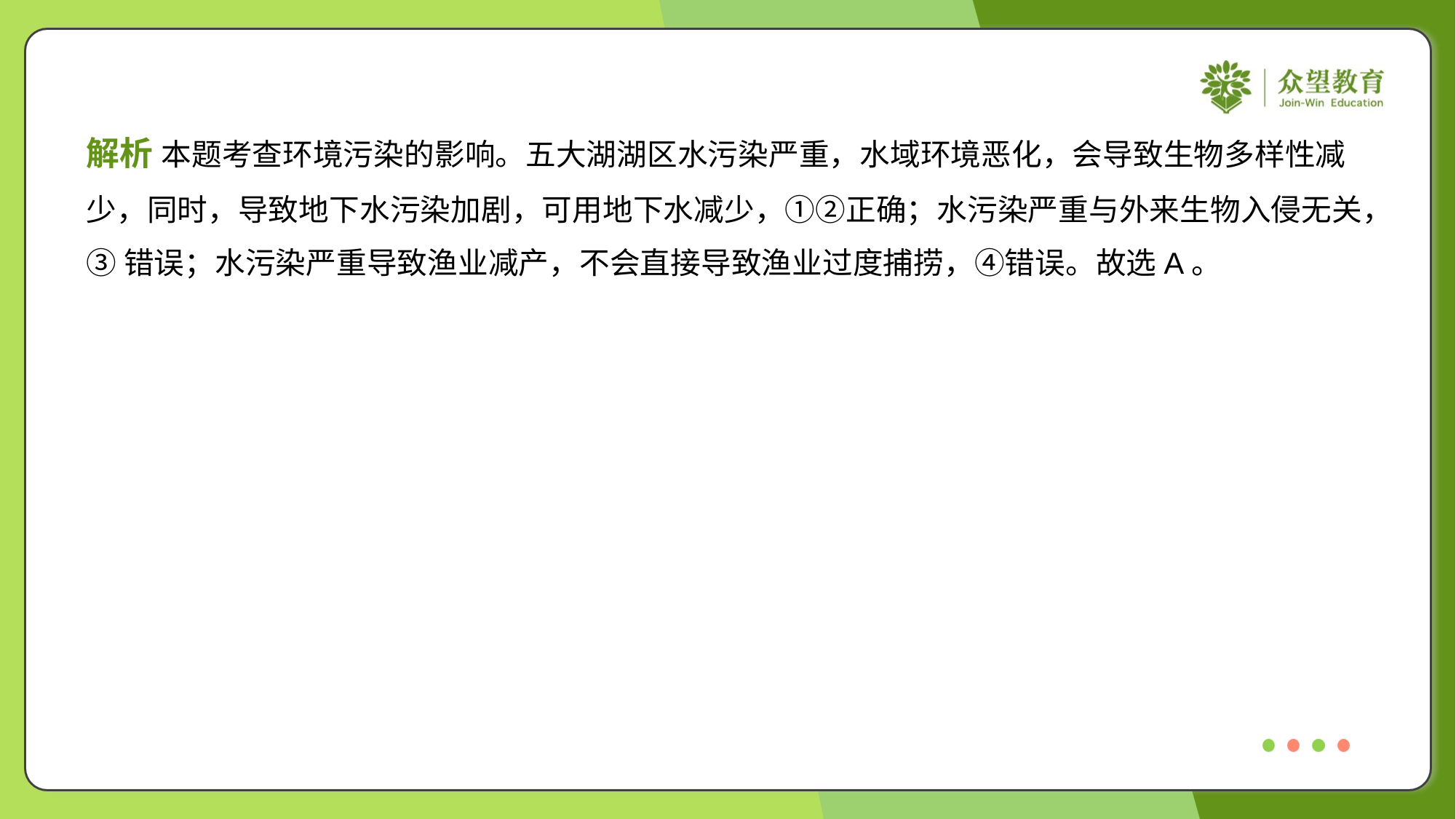

解析 本题考查环境污染的影响。五大湖湖区水污染严重，水域环境恶化，会导致生物多样性减
少，同时，导致地下水污染加剧，可用地下水减少，①②正确；水污染严重与外来生物入侵无关，
③错误；水污染严重导致渔业减产，不会直接导致渔业过度捕捞，④错误。故选A。